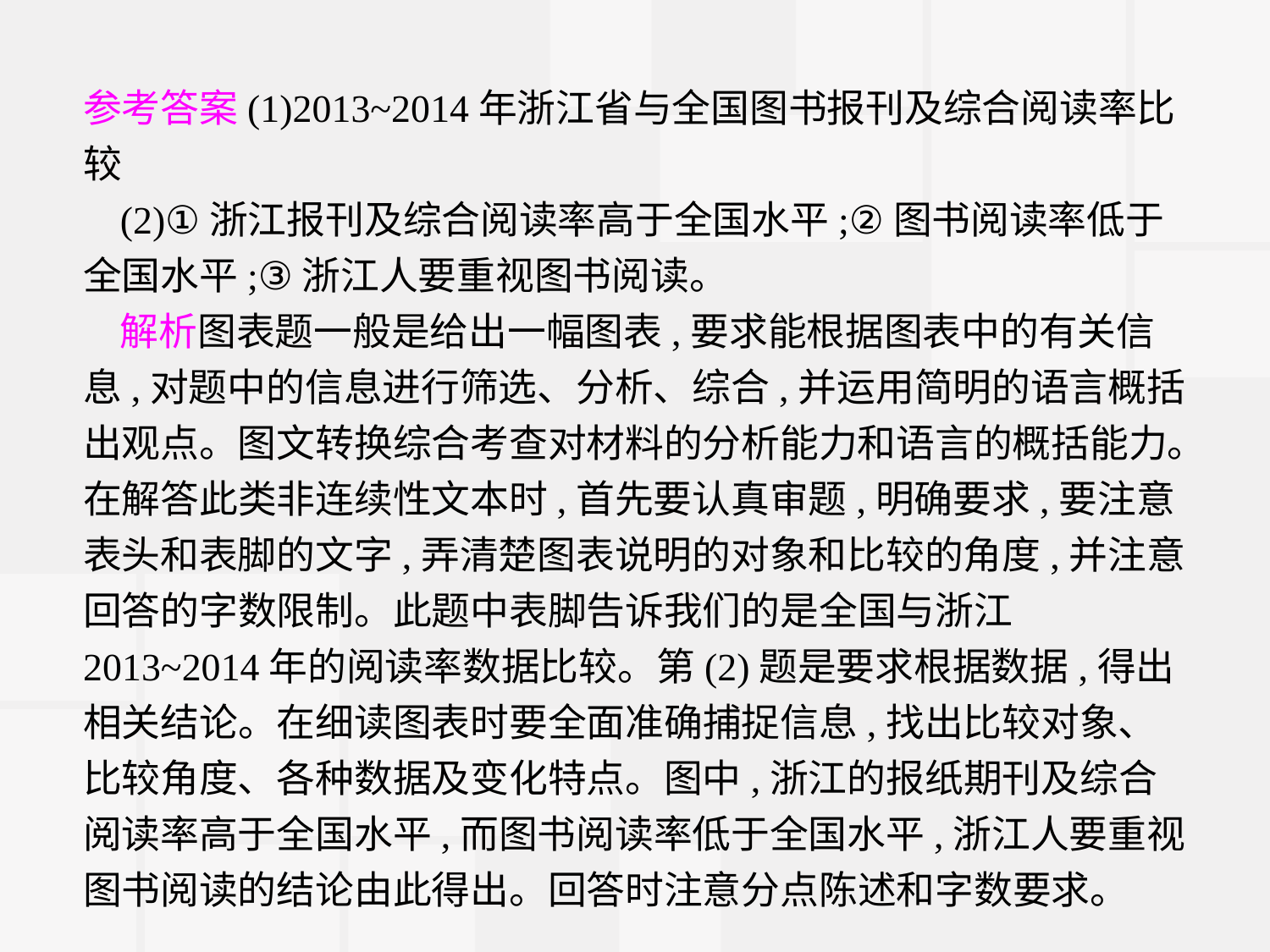

参考答案(1)2013~2014年浙江省与全国图书报刊及综合阅读率比较
(2)①浙江报刊及综合阅读率高于全国水平;②图书阅读率低于全国水平;③浙江人要重视图书阅读。
解析图表题一般是给出一幅图表,要求能根据图表中的有关信息,对题中的信息进行筛选、分析、综合,并运用简明的语言概括出观点。图文转换综合考查对材料的分析能力和语言的概括能力。在解答此类非连续性文本时,首先要认真审题,明确要求,要注意表头和表脚的文字,弄清楚图表说明的对象和比较的角度,并注意回答的字数限制。此题中表脚告诉我们的是全国与浙江2013~2014年的阅读率数据比较。第(2)题是要求根据数据,得出相关结论。在细读图表时要全面准确捕捉信息,找出比较对象、比较角度、各种数据及变化特点。图中,浙江的报纸期刊及综合阅读率高于全国水平,而图书阅读率低于全国水平,浙江人要重视图书阅读的结论由此得出。回答时注意分点陈述和字数要求。